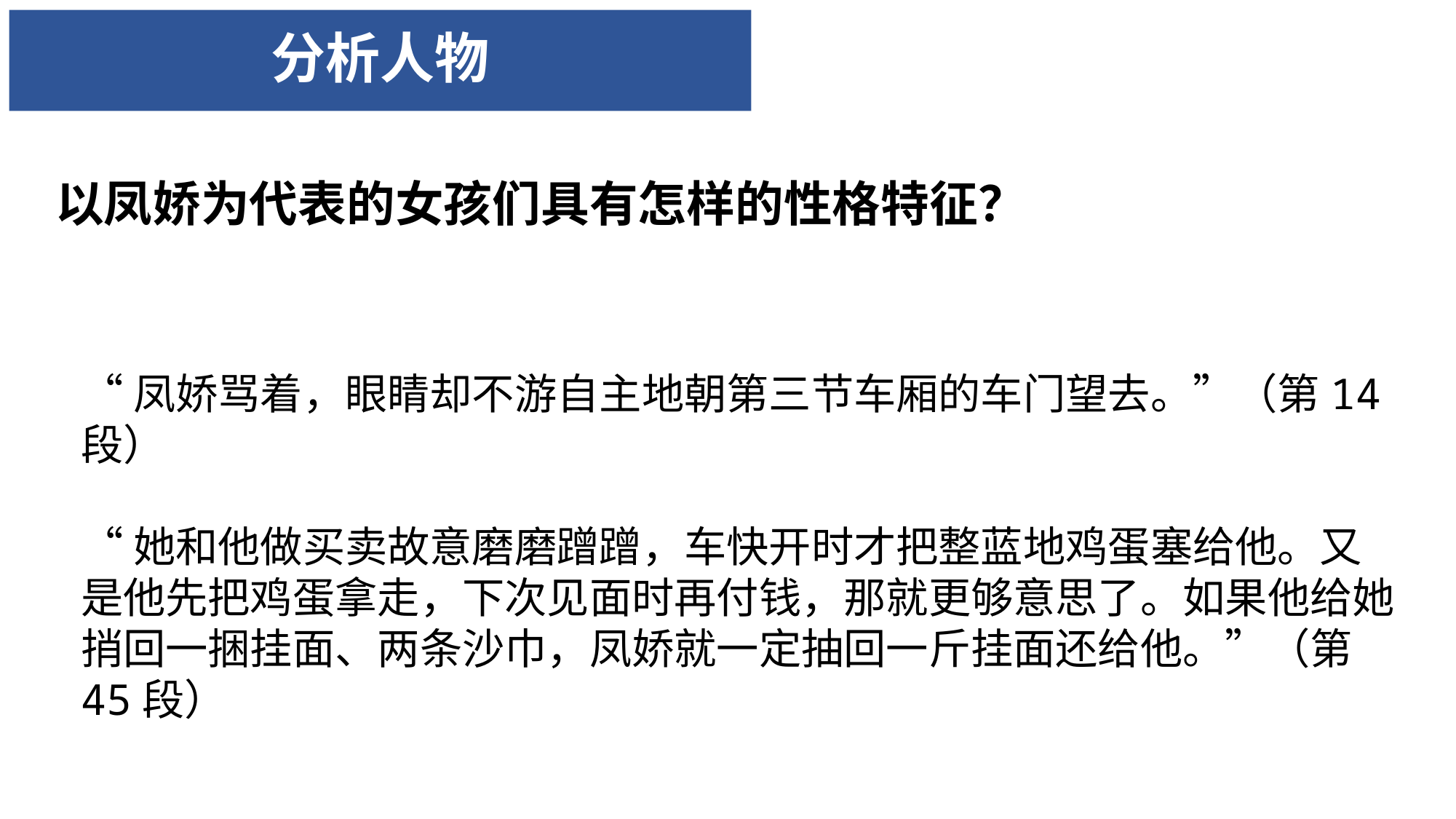

# 分析人物
以凤娇为代表的女孩们具有怎样的性格特征？
“凤娇骂着，眼睛却不游自主地朝第三节车厢的车门望去。”（第14段）

“她和他做买卖故意磨磨蹭蹭，车快开时才把整蓝地鸡蛋塞给他。又是他先把鸡蛋拿走，下次见面时再付钱，那就更够意思了。如果他给她捎回一捆挂面、两条沙巾，凤娇就一定抽回一斤挂面还给他。”（第45段）